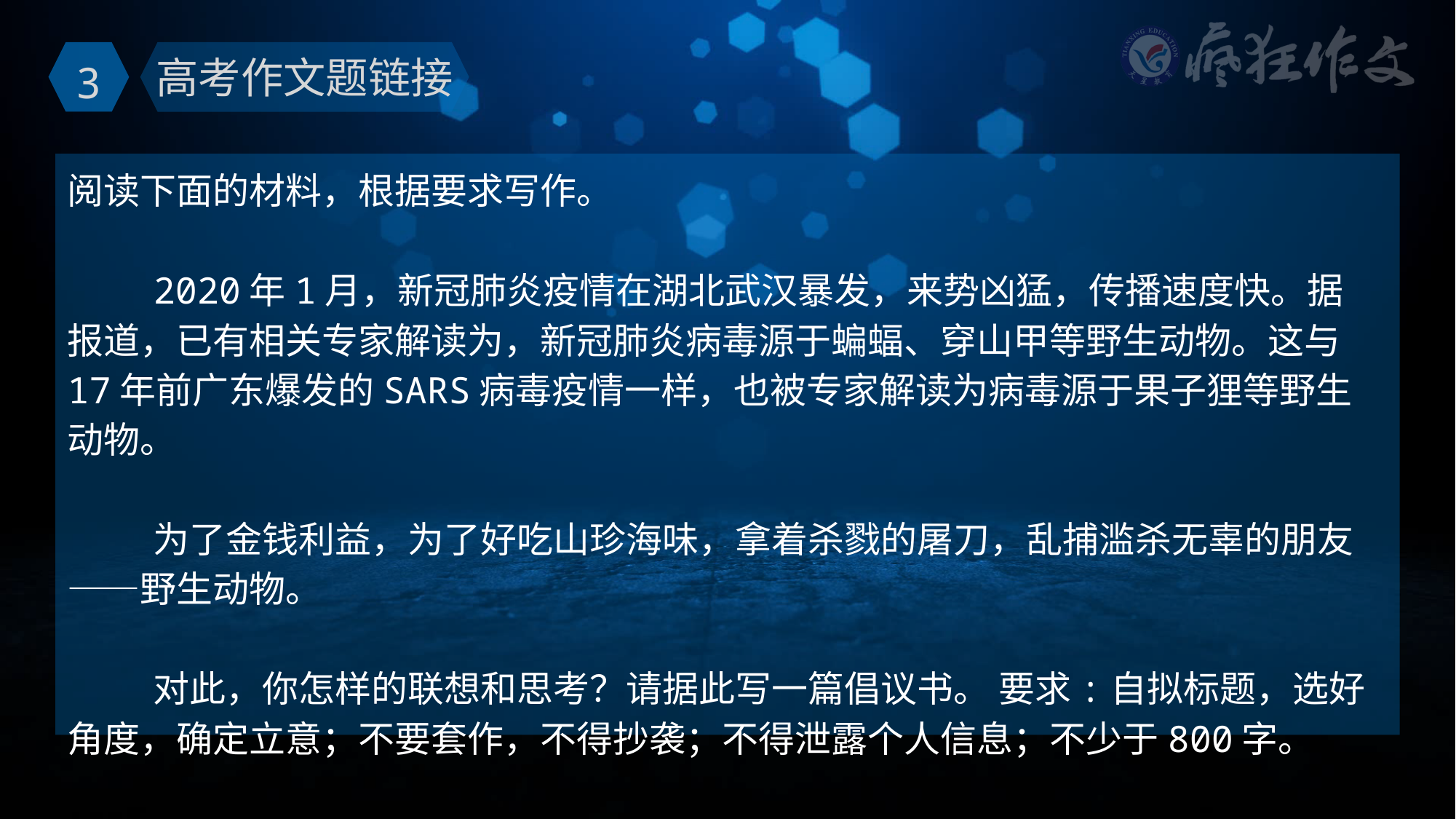

3
高考作文题链接

阅读下面的材料，根据要求写作。

2020年1月，新冠肺炎疫情在湖北武汉暴发，来势凶猛，传播速度快。据报道，已有相关专家解读为，新冠肺炎病毒源于蝙蝠、穿山甲等野生动物。这与17年前广东爆发的SARS病毒疫情一样，也被专家解读为病毒源于果子狸等野生动物。

为了金钱利益，为了好吃山珍海味，拿着杀戮的屠刀，乱捕滥杀无辜的朋友——野生动物。

对此，你怎样的联想和思考？请据此写一篇倡议书。 要求:自拟标题，选好角度，确定立意；不要套作，不得抄袭；不得泄露个人信息；不少于800字。